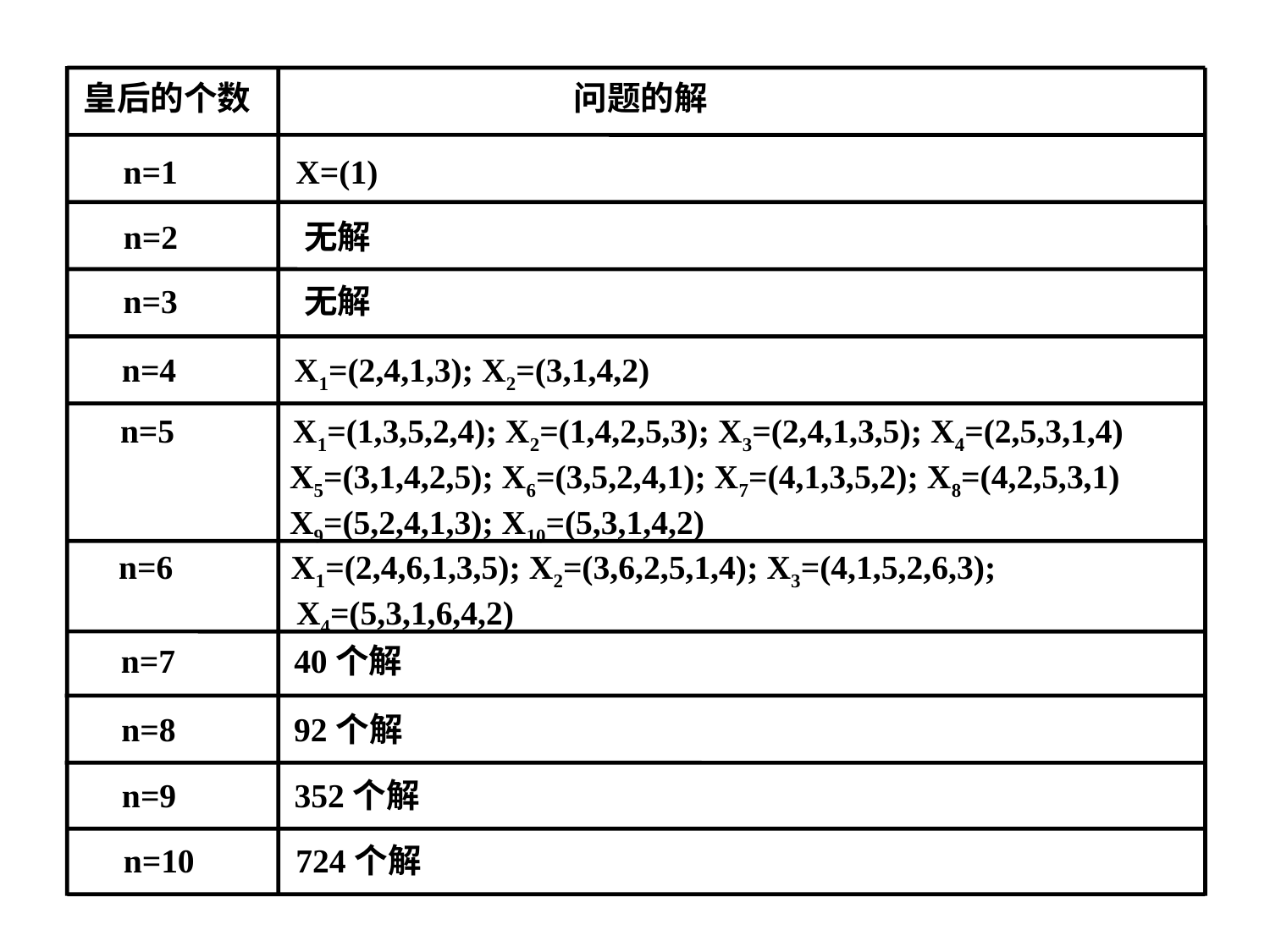

皇后的个数
问题的解

    n=1              X=(1)

    n=2              无解

    n=3              无解

    n=4              X1=(2,4,1,3); X2=(3,1,4,2)

    n=5              X1=(1,3,5,2,4); X2=(1,4,2,5,3); X3=(2,4,1,3,5); X4=(2,5,3,1,4)
                        X5=(3,1,4,2,5); X6=(3,5,2,4,1); X7=(4,1,3,5,2); X8=(4,2,5,3,1)
                        X9=(5,2,4,1,3); X10=(5,3,1,4,2)
    n=6              X1=(2,4,6,1,3,5); X2=(3,6,2,5,1,4); X3=(4,1,5,2,6,3);
                         X4=(5,3,1,6,4,2)

    n=7              40个解

    n=8              92个解

    n=9              352个解

    n=10            724个解